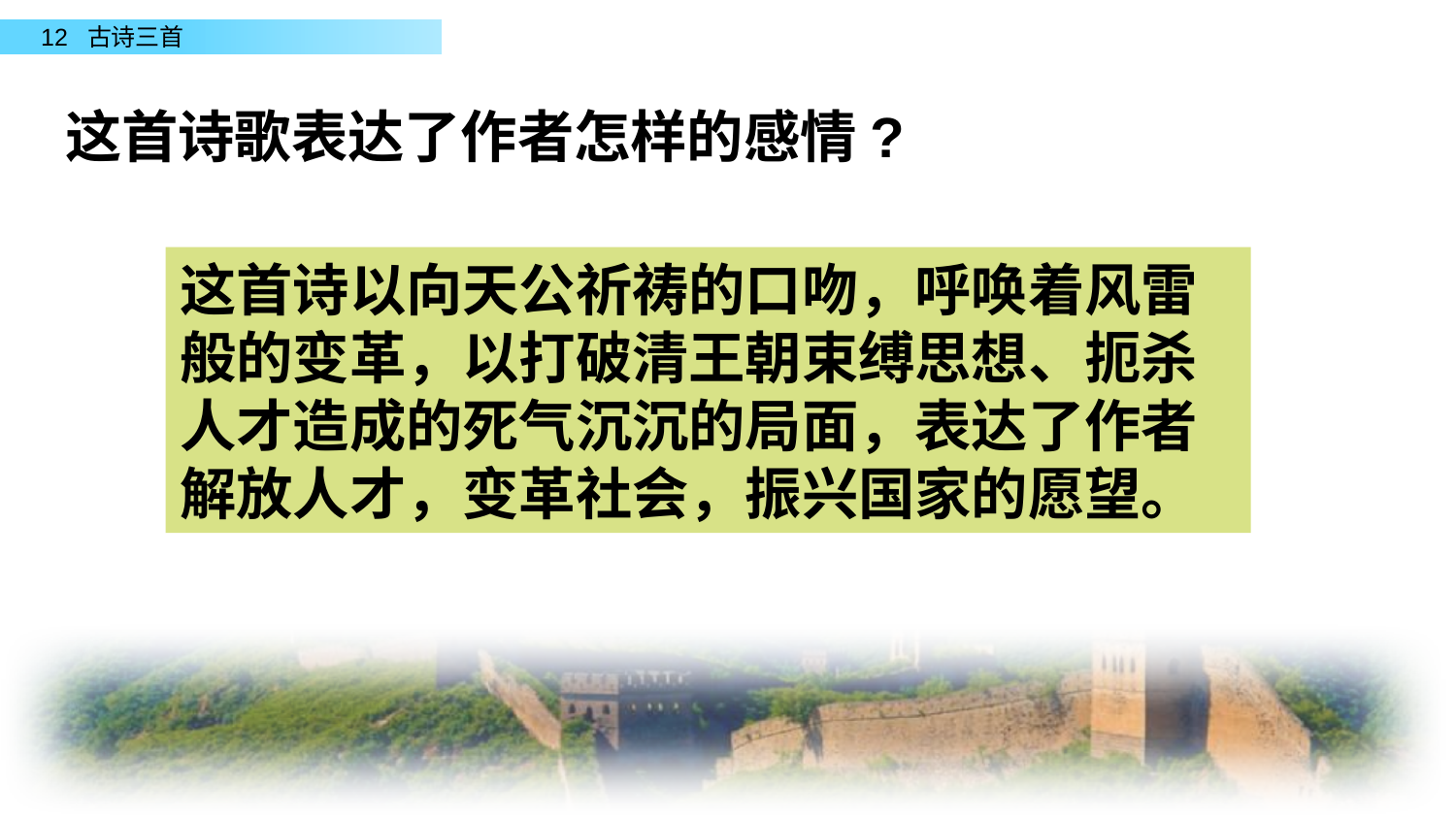

这首诗歌表达了作者怎样的感情?
这首诗以向天公祈祷的口吻，呼唤着风雷般的变革，以打破清王朝束缚思想、扼杀人才造成的死气沉沉的局面，表达了作者解放人才，变革社会，振兴国家的愿望。